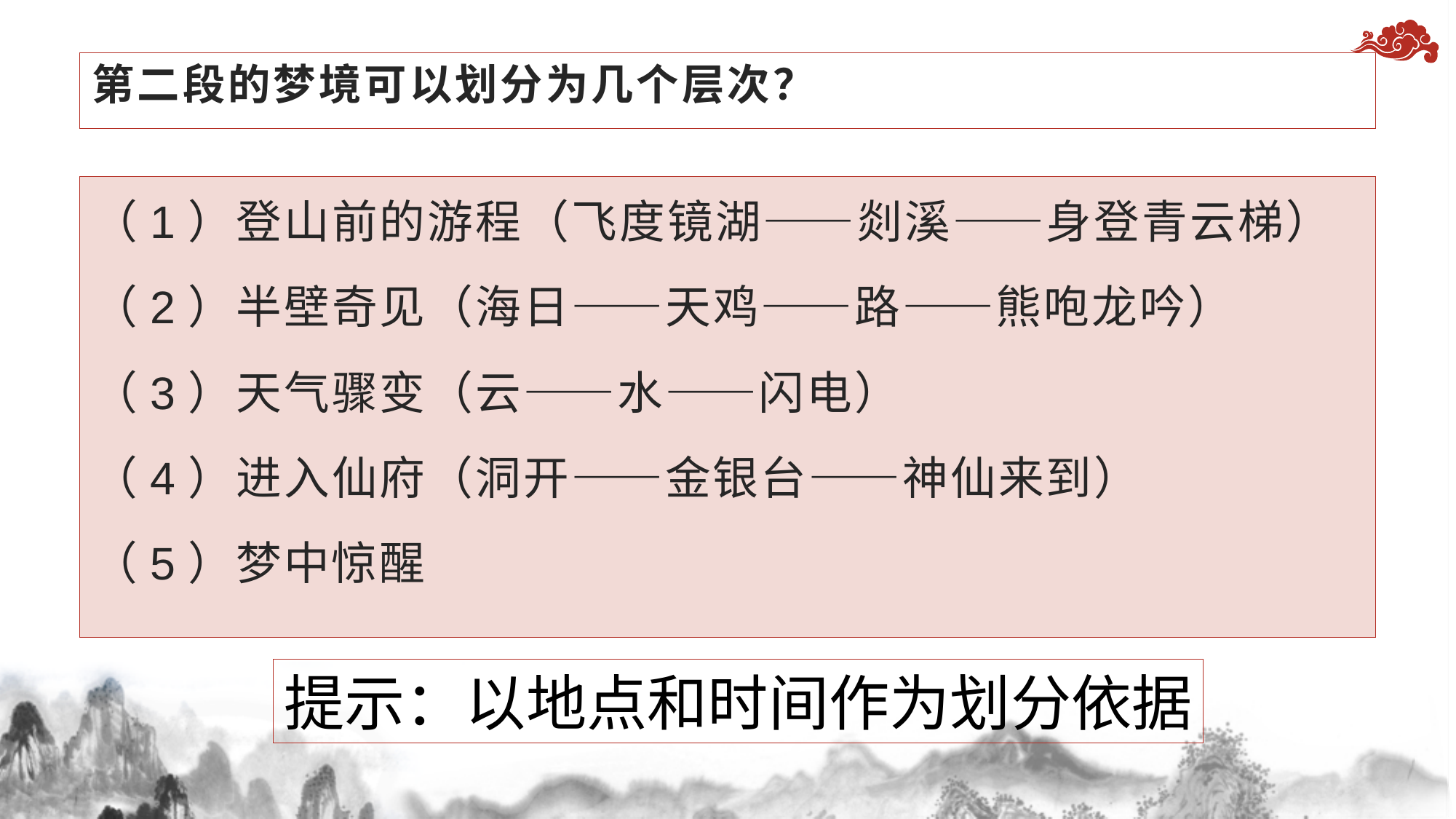

# 第二段的梦境可以划分为几个层次？
（1）登山前的游程（飞度镜湖——剡溪——身登青云梯）
（2）半壁奇见（海日——天鸡——路——熊咆龙吟）
（3）天气骤变（云——水——闪电）
（4）进入仙府（洞开——金银台——神仙来到）
（5）梦中惊醒
提示：以地点和时间作为划分依据